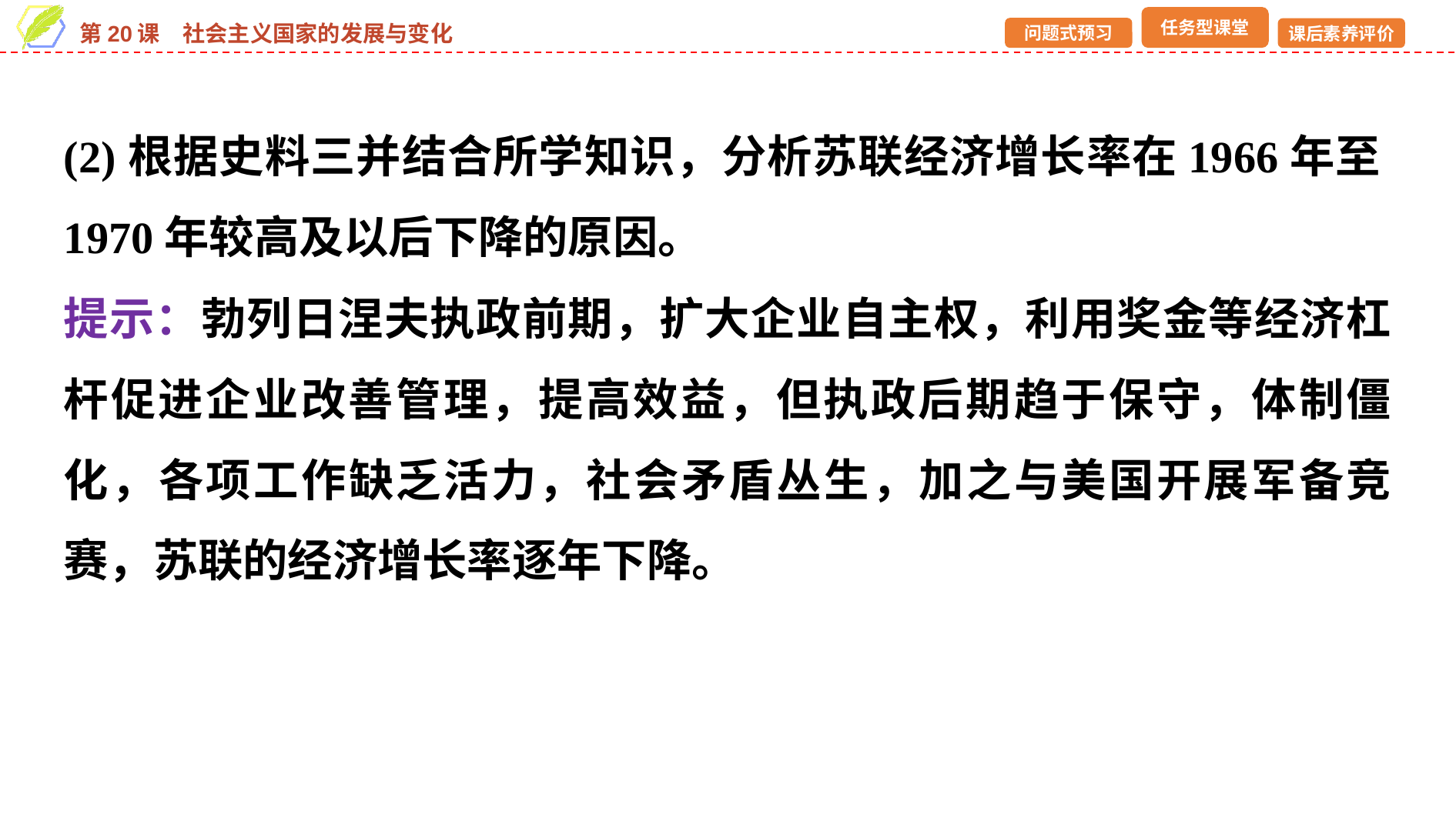

(2)根据史料三并结合所学知识，分析苏联经济增长率在1966年至1970年较高及以后下降的原因。
提示：勃列日涅夫执政前期，扩大企业自主权，利用奖金等经济杠杆促进企业改善管理，提高效益，但执政后期趋于保守，体制僵化，各项工作缺乏活力，社会矛盾丛生，加之与美国开展军备竞赛，苏联的经济增长率逐年下降。